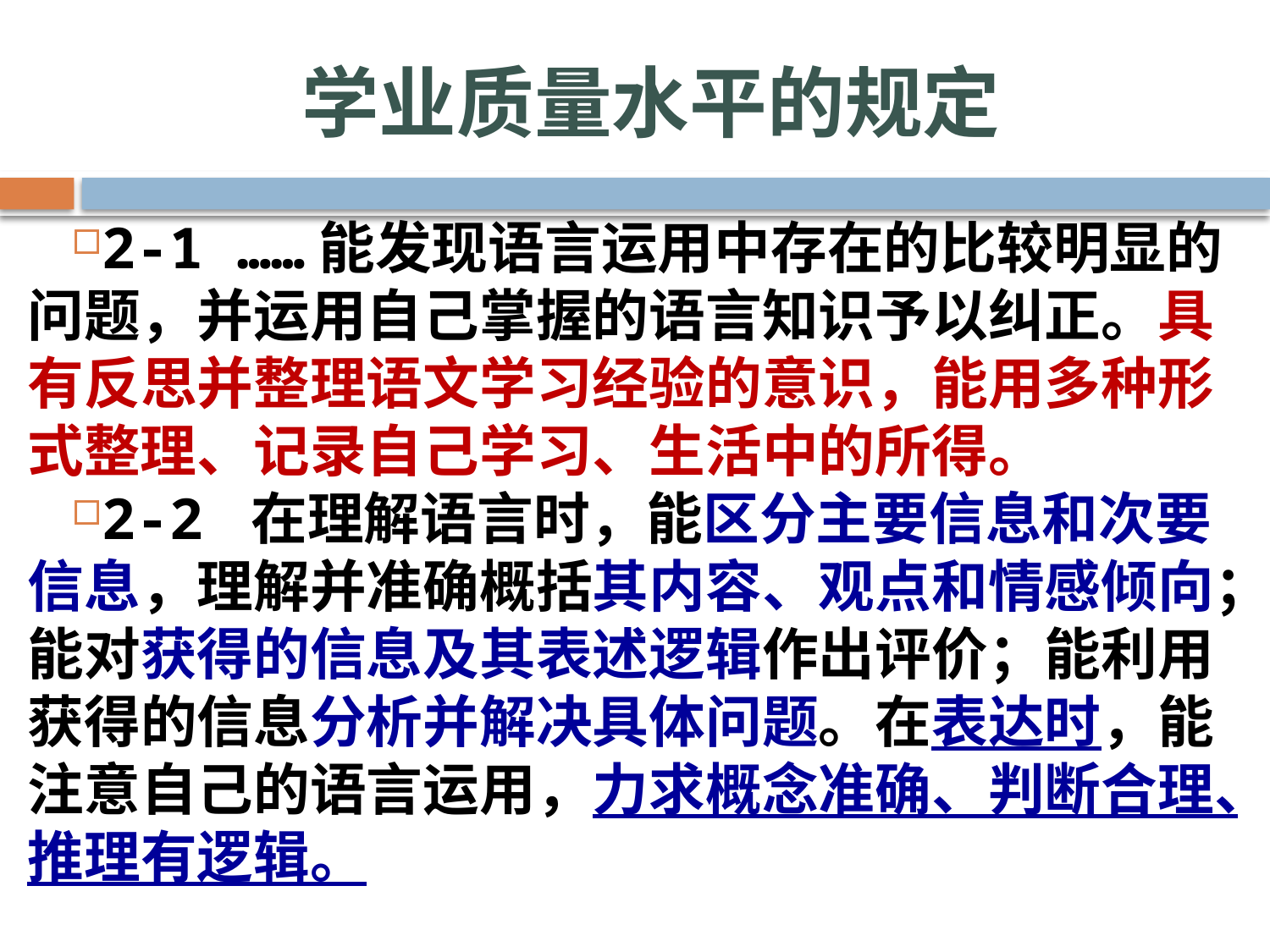

# 学业质量水平的规定
2-1 ……能发现语言运用中存在的比较明显的问题，并运用自己掌握的语言知识予以纠正。具有反思并整理语文学习经验的意识，能用多种形式整理、记录自己学习、生活中的所得。
2-2 在理解语言时，能区分主要信息和次要信息，理解并准确概括其内容、观点和情感倾向；能对获得的信息及其表述逻辑作出评价；能利用获得的信息分析并解决具体问题。在表达时，能注意自己的语言运用，力求概念准确、判断合理、推理有逻辑。